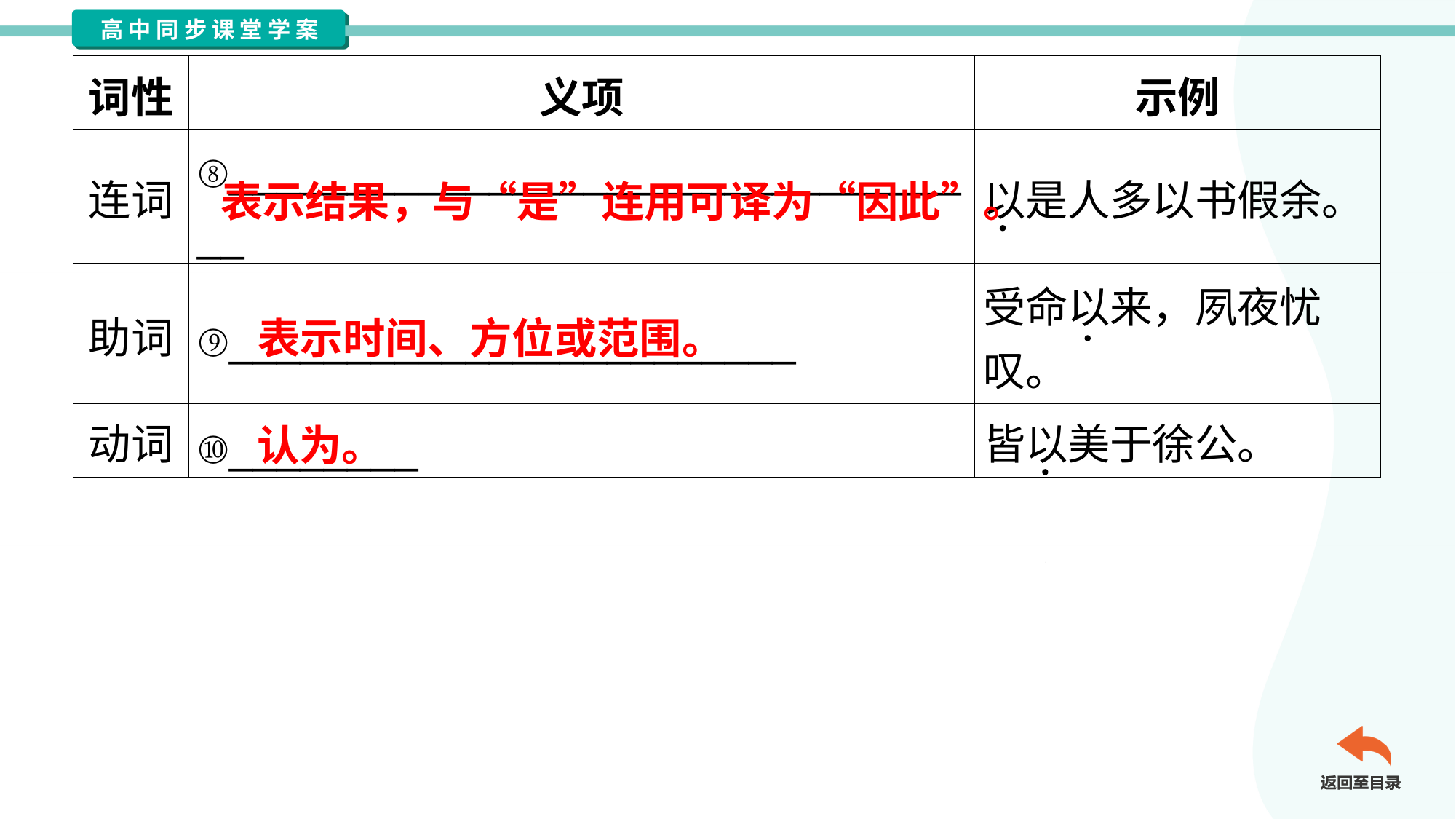

| 词性 | 义项 | 示例 |
| --- | --- | --- |
| 连词 | ⑧\_\_\_\_\_\_\_\_\_\_\_\_\_\_\_\_\_\_\_\_\_\_\_\_\_\_\_\_\_\_\_\_\_ | 以是人多以书假余。 |
| 助词 | ⑨\_\_\_\_\_\_\_\_\_\_\_\_\_\_\_\_\_\_\_\_\_\_\_\_ | 受命以来，夙夜忧 叹。 |
| 动词 | ⑩\_\_\_\_\_\_\_\_ | 皆以美于徐公。 |
表示结果，与“是”连用可译为“因此”。

表示时间、方位或范围。

认为。